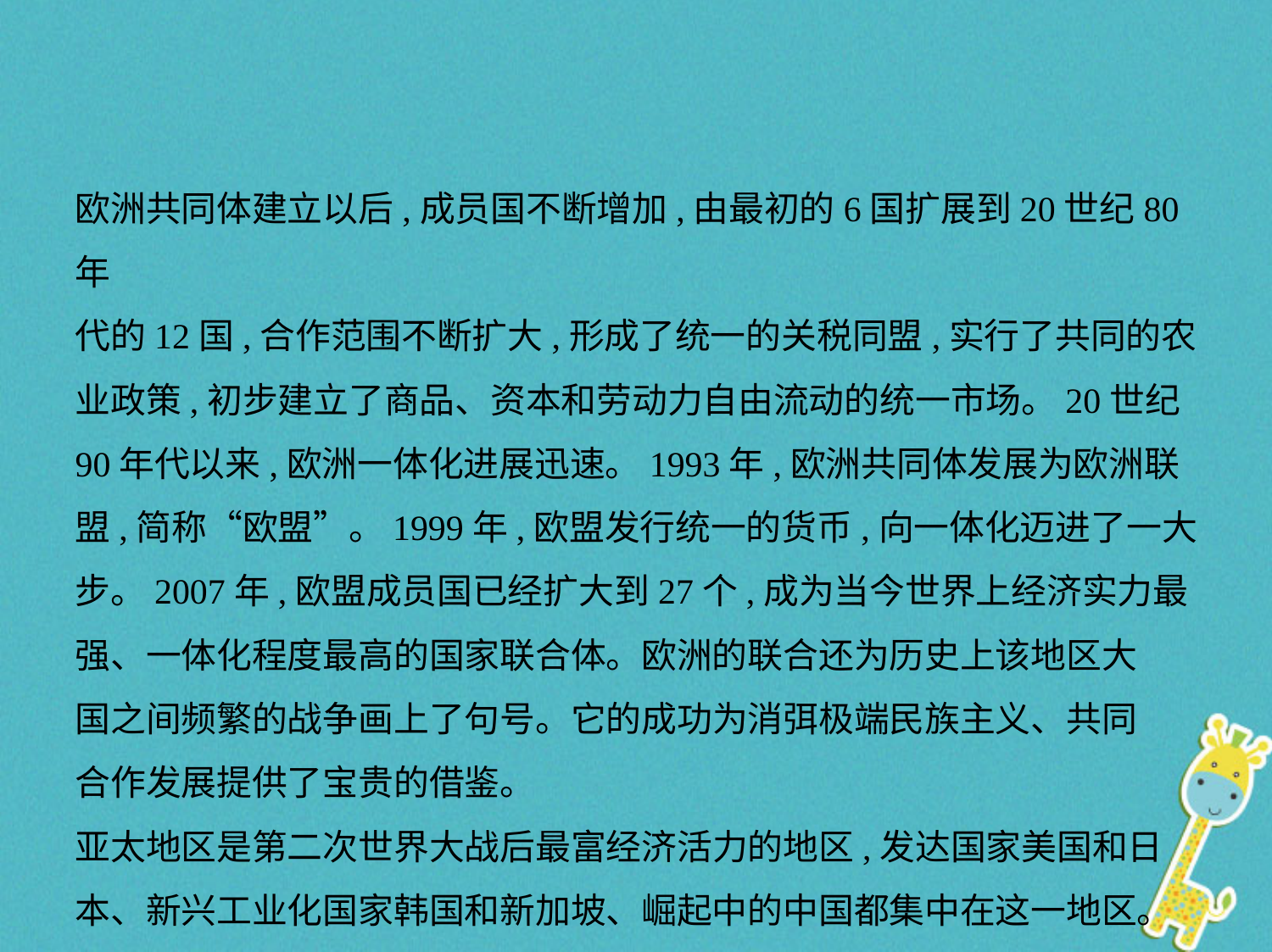

欧洲共同体建立以后,成员国不断增加,由最初的6国扩展到20世纪80年
代的12国,合作范围不断扩大,形成了统一的关税同盟,实行了共同的农
业政策,初步建立了商品、资本和劳动力自由流动的统一市场。20世纪
90年代以来,欧洲一体化进展迅速。1993年,欧洲共同体发展为欧洲联
盟,简称“欧盟”。1999年,欧盟发行统一的货币,向一体化迈进了一大
步。2007年,欧盟成员国已经扩大到27个,成为当今世界上经济实力最
强、一体化程度最高的国家联合体。欧洲的联合还为历史上该地区大
国之间频繁的战争画上了句号。它的成功为消弭极端民族主义、共同
合作发展提供了宝贵的借鉴。
亚太地区是第二次世界大战后最富经济活力的地区,发达国家美国和日
本、新兴工业化国家韩国和新加坡、崛起中的中国都集中在这一地区。